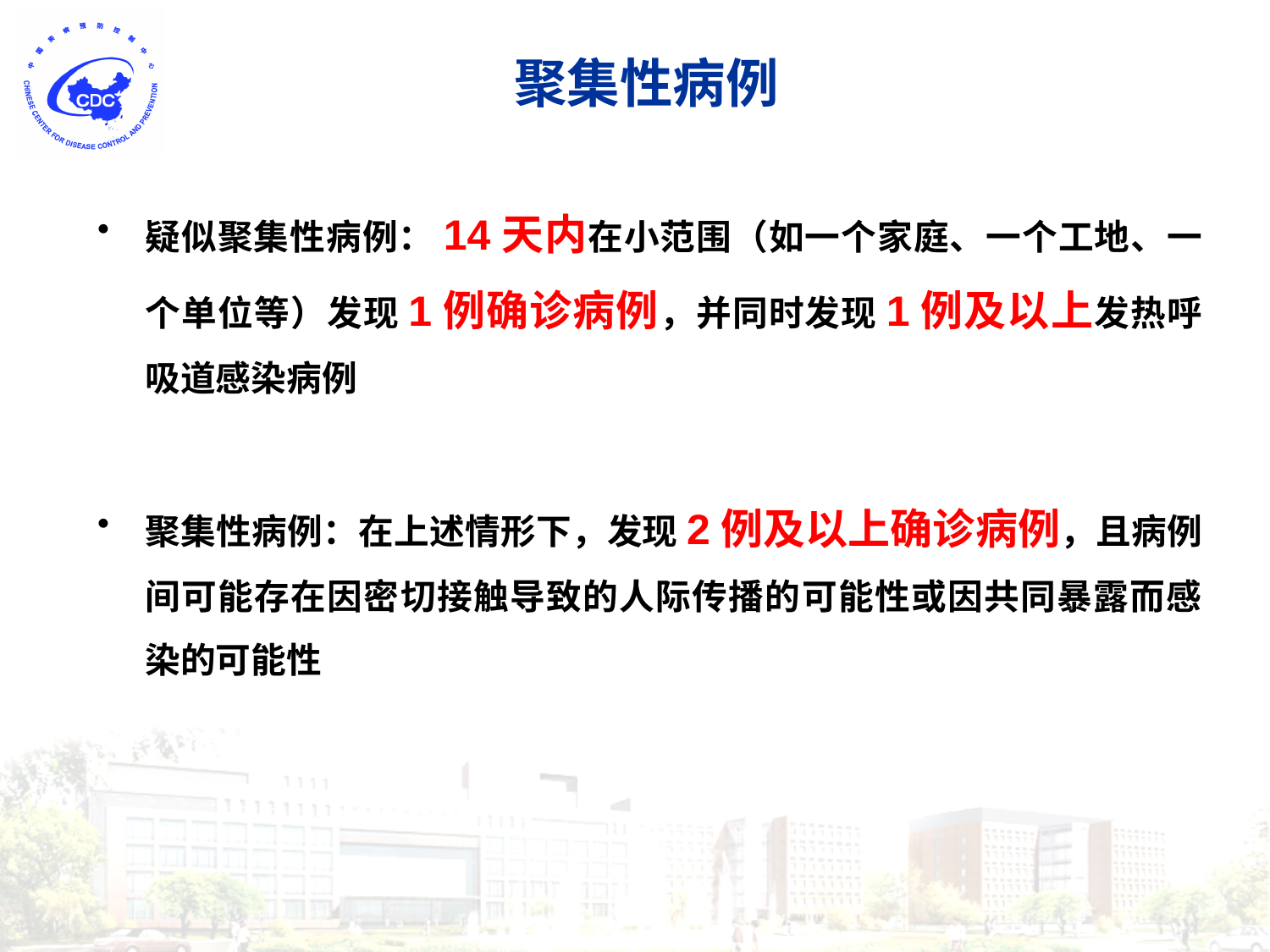

# 聚集性病例
疑似聚集性病例：14天内在小范围（如一个家庭、一个工地、一个单位等）发现1例确诊病例，并同时发现1例及以上发热呼吸道感染病例

聚集性病例：在上述情形下，发现2例及以上确诊病例，且病例间可能存在因密切接触导致的人际传播的可能性或因共同暴露而感染的可能性